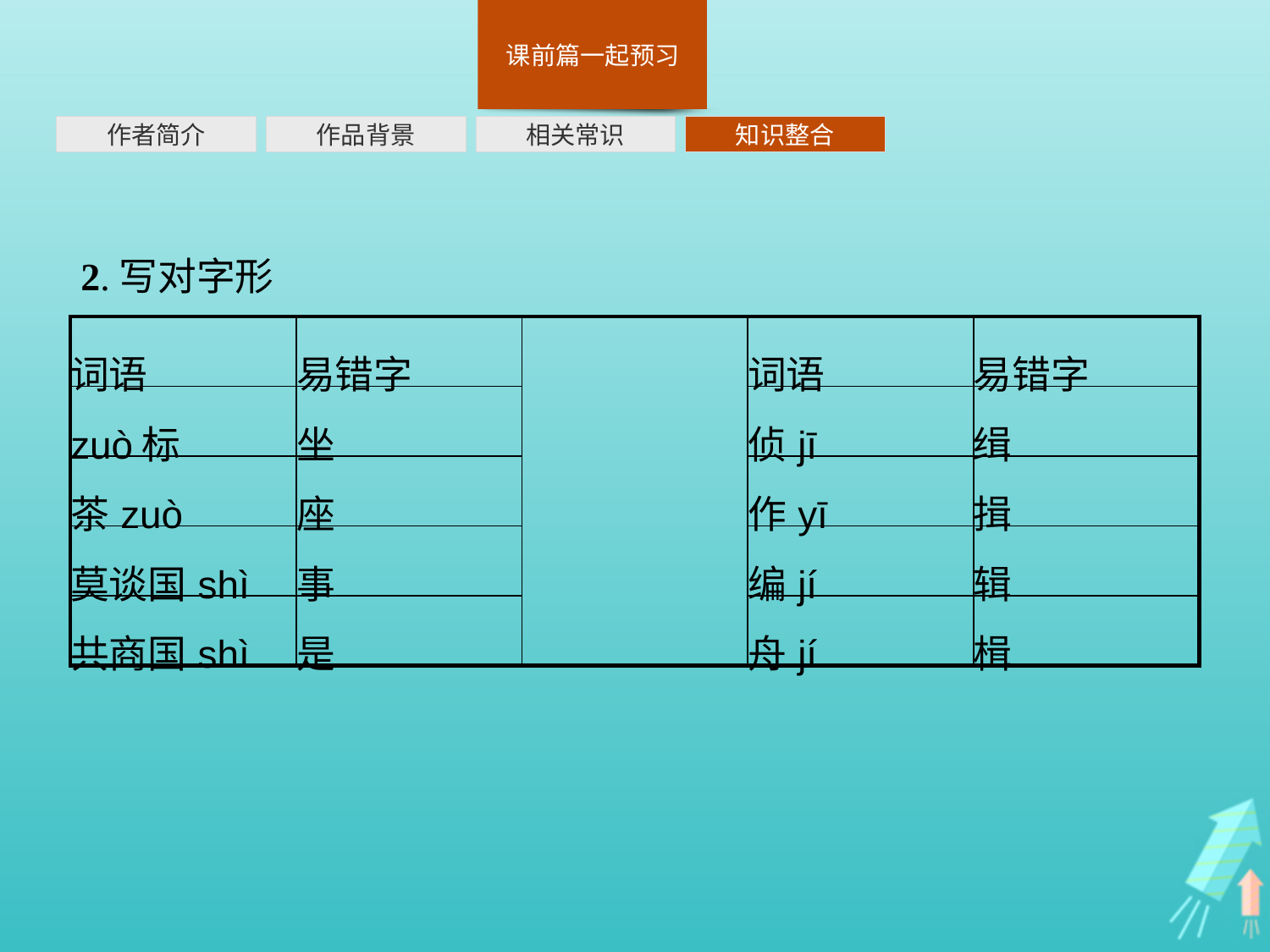

作者简介
作品背景
相关常识
知识整合
2.写对字形
| 词语 | 易错字 |  | 词语 | 易错字 |
| --- | --- | --- | --- | --- |
| zuò标 | 坐 |  | 侦jī | 缉 |
| 茶zuò | 座 |  | 作yī | 揖 |
| 莫谈国shì | 事 |  | 编jí | 辑 |
| 共商国shì | 是 |  | 舟jí | 楫 |